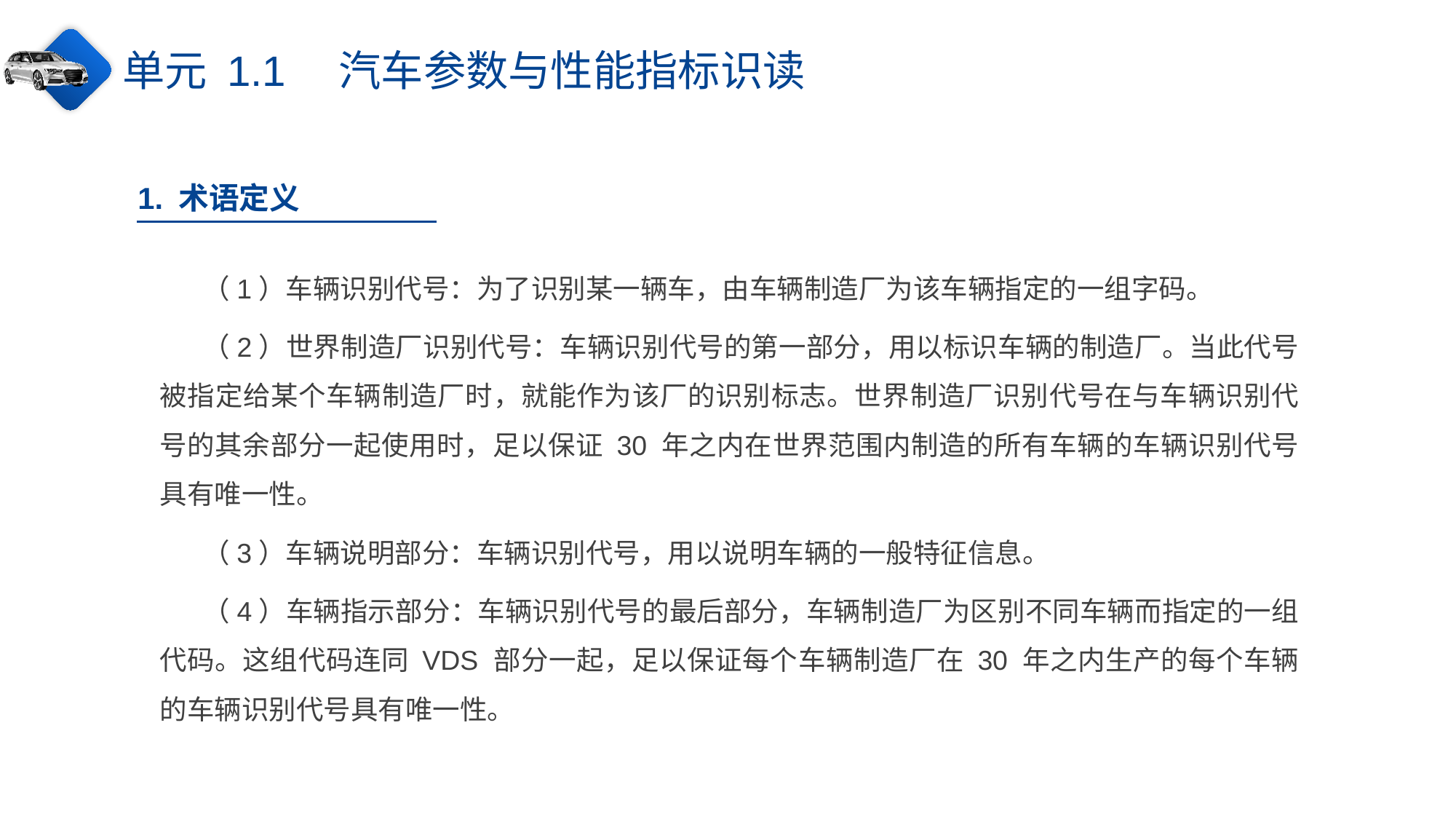

单元 1.1　汽车参数与性能指标识读
1. 术语定义
（1）车辆识别代号：为了识别某一辆车，由车辆制造厂为该车辆指定的一组字码。
（2）世界制造厂识别代号：车辆识别代号的第一部分，用以标识车辆的制造厂。当此代号被指定给某个车辆制造厂时，就能作为该厂的识别标志。世界制造厂识别代号在与车辆识别代号的其余部分一起使用时，足以保证 30 年之内在世界范围内制造的所有车辆的车辆识别代号具有唯一性。
（3）车辆说明部分：车辆识别代号，用以说明车辆的一般特征信息。
（4）车辆指示部分：车辆识别代号的最后部分，车辆制造厂为区别不同车辆而指定的一组代码。这组代码连同 VDS 部分一起，足以保证每个车辆制造厂在 30 年之内生产的每个车辆的车辆识别代号具有唯一性。